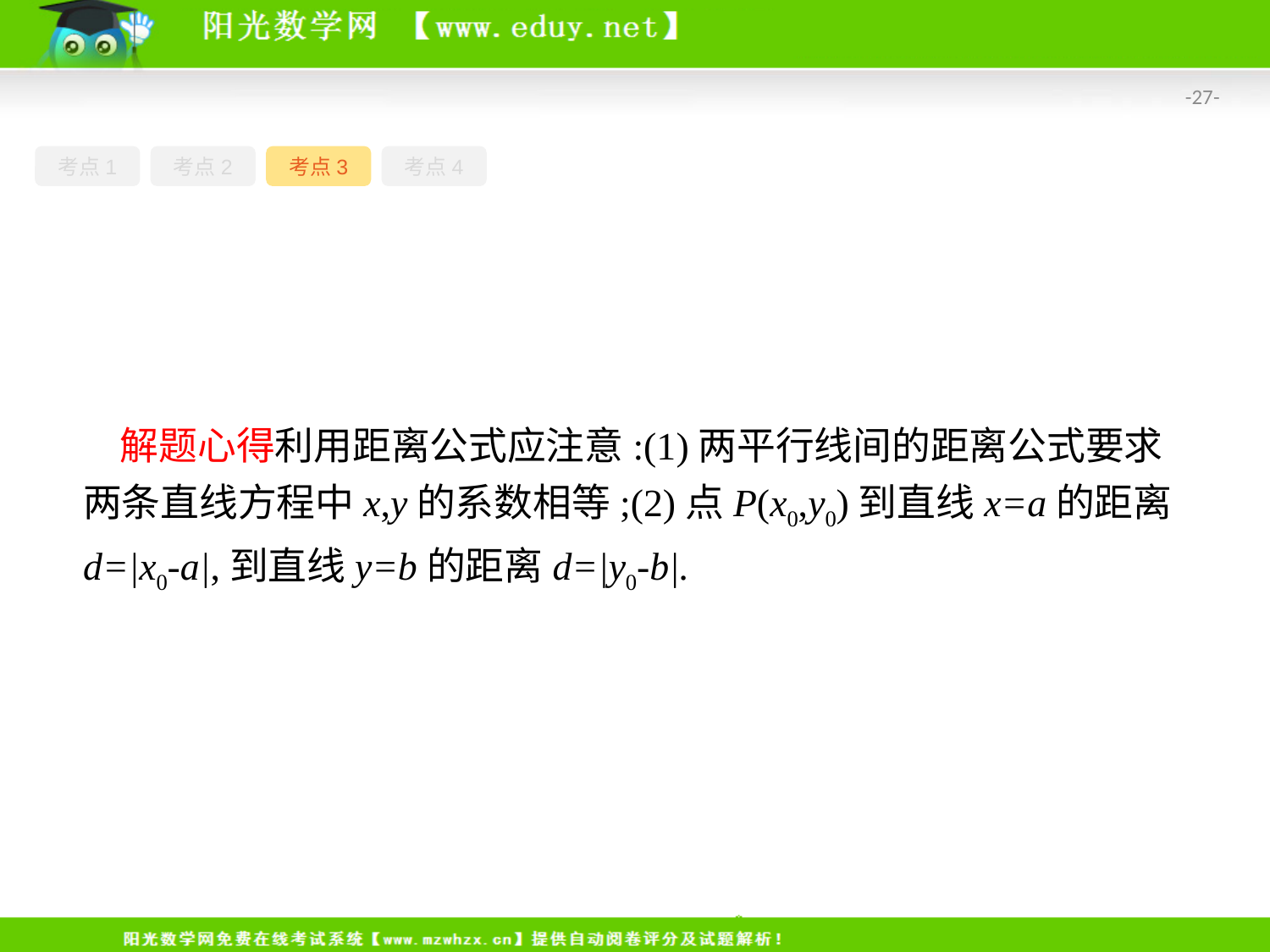

-27-
考点1
考点2
考点3
考点4
解题心得利用距离公式应注意:(1)两平行线间的距离公式要求两条直线方程中x,y的系数相等;(2)点P(x0,y0)到直线x=a的距离d=|x0-a|,到直线y=b的距离d=|y0-b|.